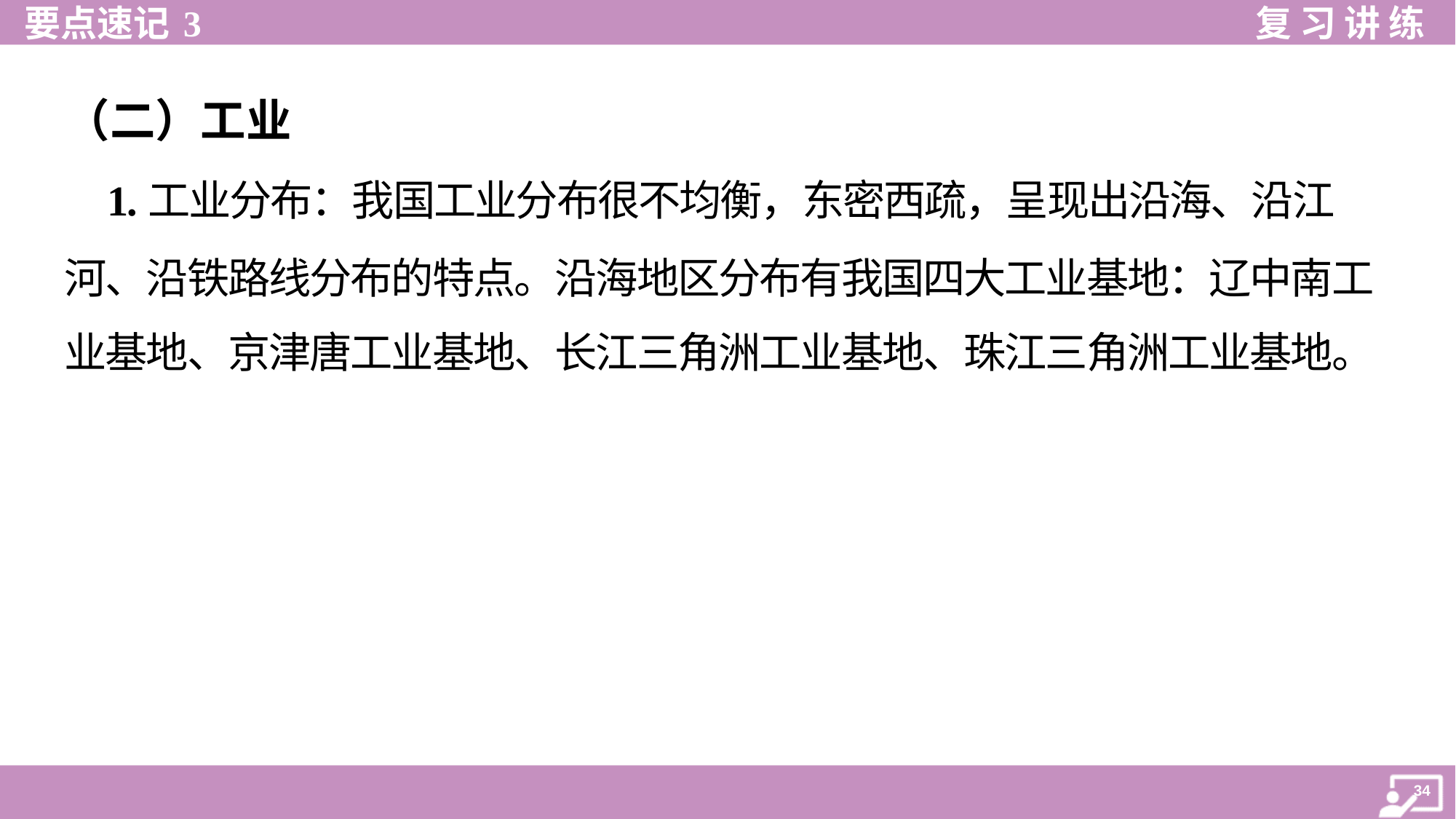

（二）工业
    1.工业分布：我国工业分布很不均衡，东密西疏，呈现出沿海、沿江
河、沿铁路线分布的特点。沿海地区分布有我国四大工业基地：辽中南工
业基地、京津唐工业基地、长江三角洲工业基地、珠江三角洲工业基地。